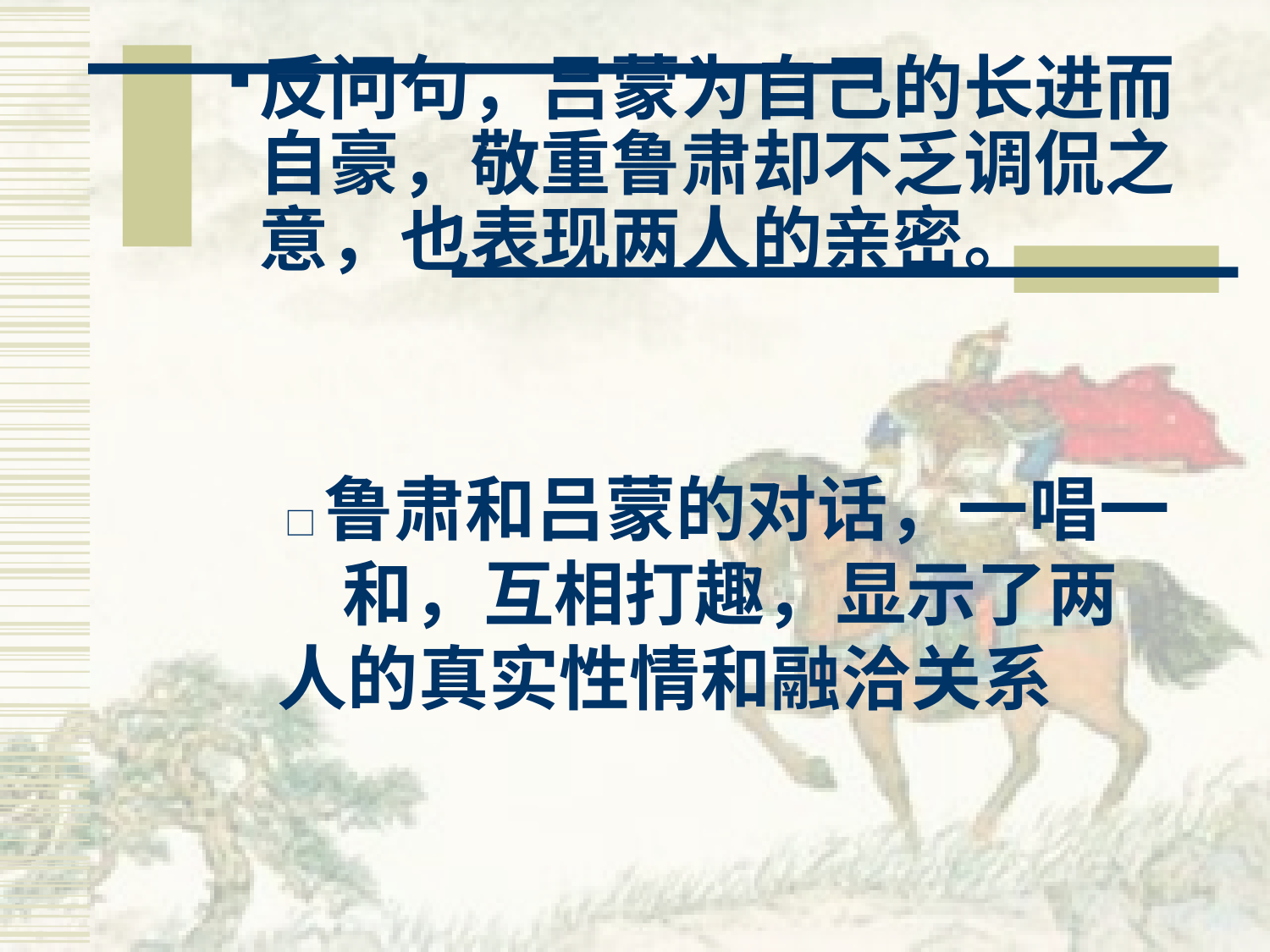

反问句，吕蒙为自己的长进而自豪，敬重鲁肃却不乏调侃之意，也表现两人的亲密。

 □鲁肃和吕蒙的对话，一唱一
   和，互相打趣，显示了两人的真实性情和融洽关系